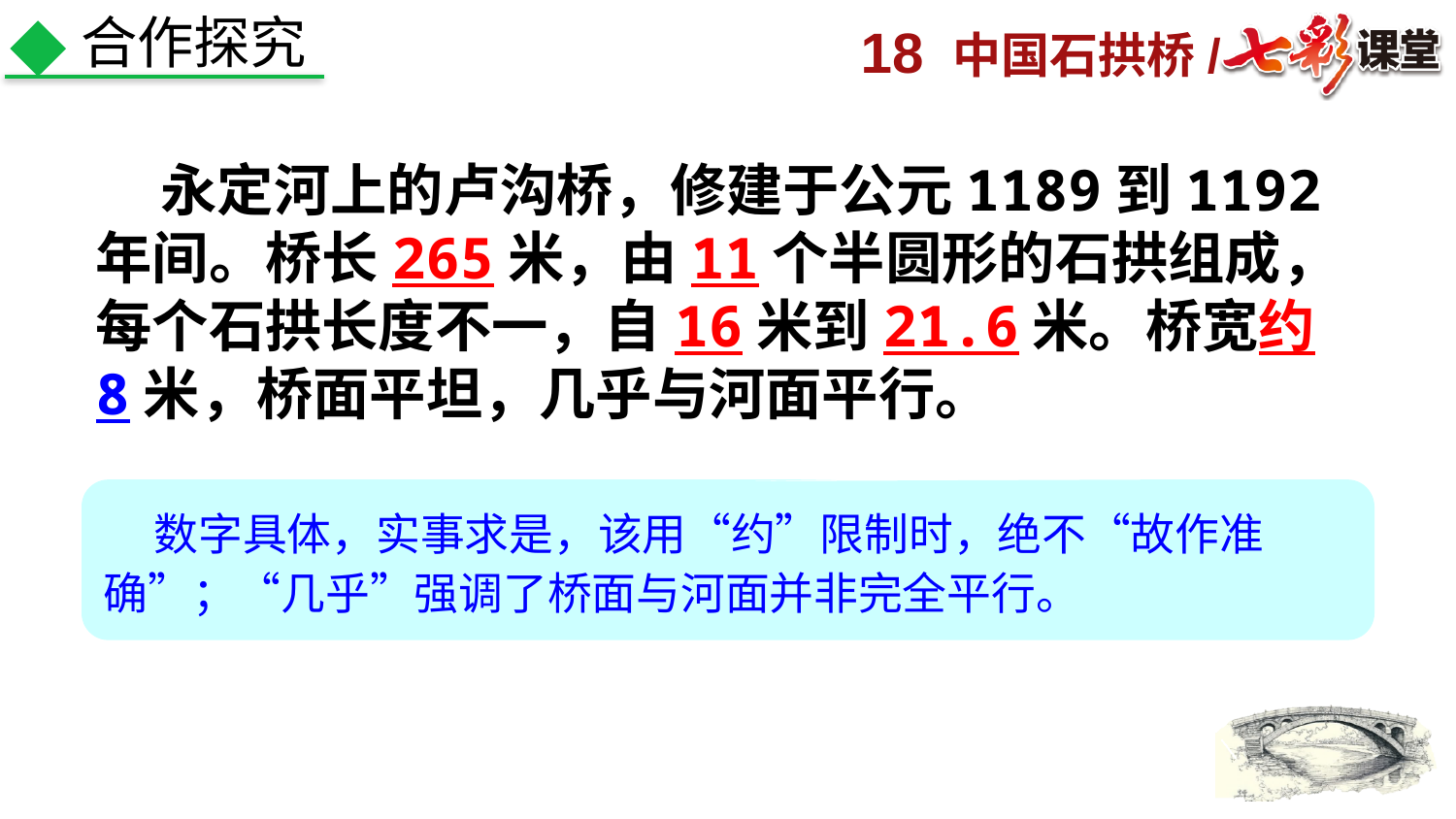

合作探究

    永定河上的卢沟桥，修建于公元1189到1192年间。桥长265米，由11个半圆形的石拱组成，每个石拱长度不一，自16米到21.6米。桥宽约8米，桥面平坦，几乎与河面平行。
    数字具体，实事求是，该用“约”限制时，绝不“故作准确”；“几乎”强调了桥面与河面并非完全平行。